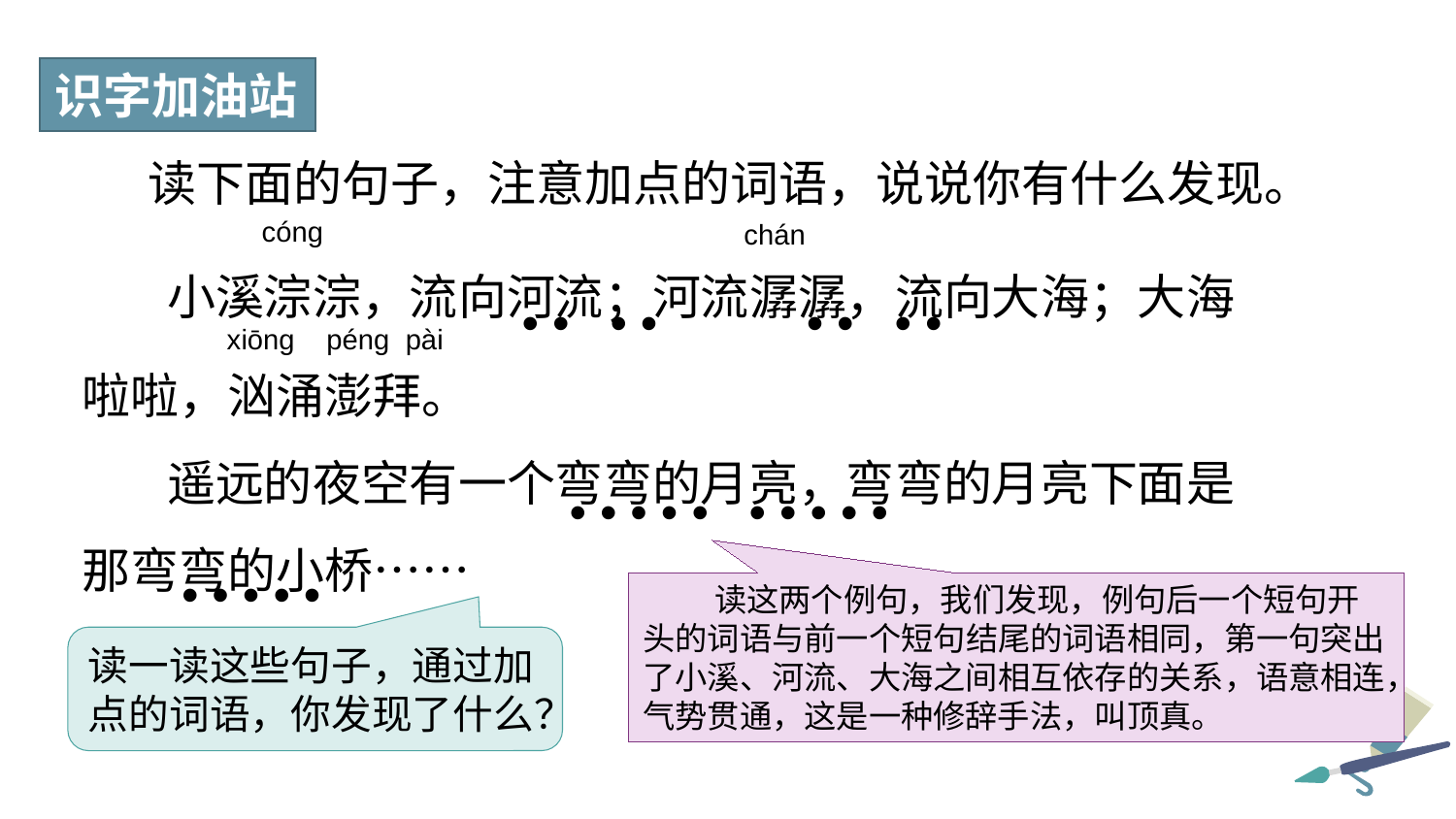

识字加油站
读下面的句子，注意加点的词语，说说你有什么发现。
cóng
chán
小溪淙淙，流向河流；河流潺潺，流向大海；大海啦啦，汹涌澎拜。
遥远的夜空有一个弯弯的月亮，弯弯的月亮下面是那弯弯的小桥……
• •   • •           • •   • •
xiōng    péng  pài
• • • • •   • • • • •
• • • • •
读这两个例句，我们发现，例句后一个短句开头的词语与前一个短句结尾的词语相同，第一句突出了小溪、河流、大海之间相互依存的关系，语意相连，气势贯通，这是一种修辞手法，叫顶真。
读一读这些句子，通过加点的词语，你发现了什么？